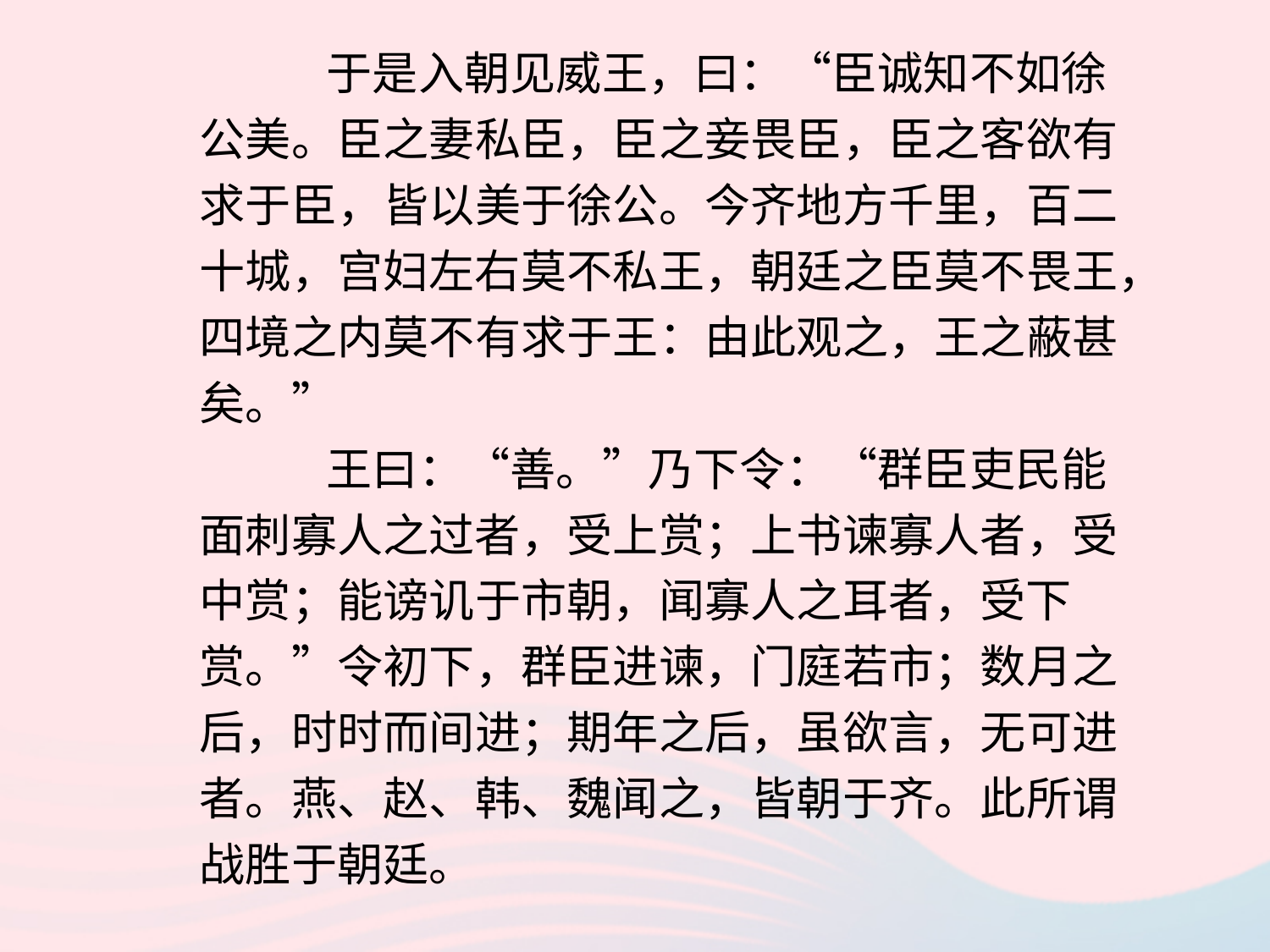

于是入朝见威王，曰：“臣诚知不如徐公美。臣之妻私臣，臣之妾畏臣，臣之客欲有求于臣，皆以美于徐公。今齐地方千里，百二十城，宫妇左右莫不私王，朝廷之臣莫不畏王，四境之内莫不有求于王：由此观之，王之蔽甚矣。”
	王曰：“善。”乃下令：“群臣吏民能面刺寡人之过者，受上赏；上书谏寡人者，受中赏；能谤讥于市朝，闻寡人之耳者，受下赏。”令初下，群臣进谏，门庭若市；数月之后，时时而间进；期年之后，虽欲言，无可进者。燕、赵、韩、魏闻之，皆朝于齐。此所谓战胜于朝廷。